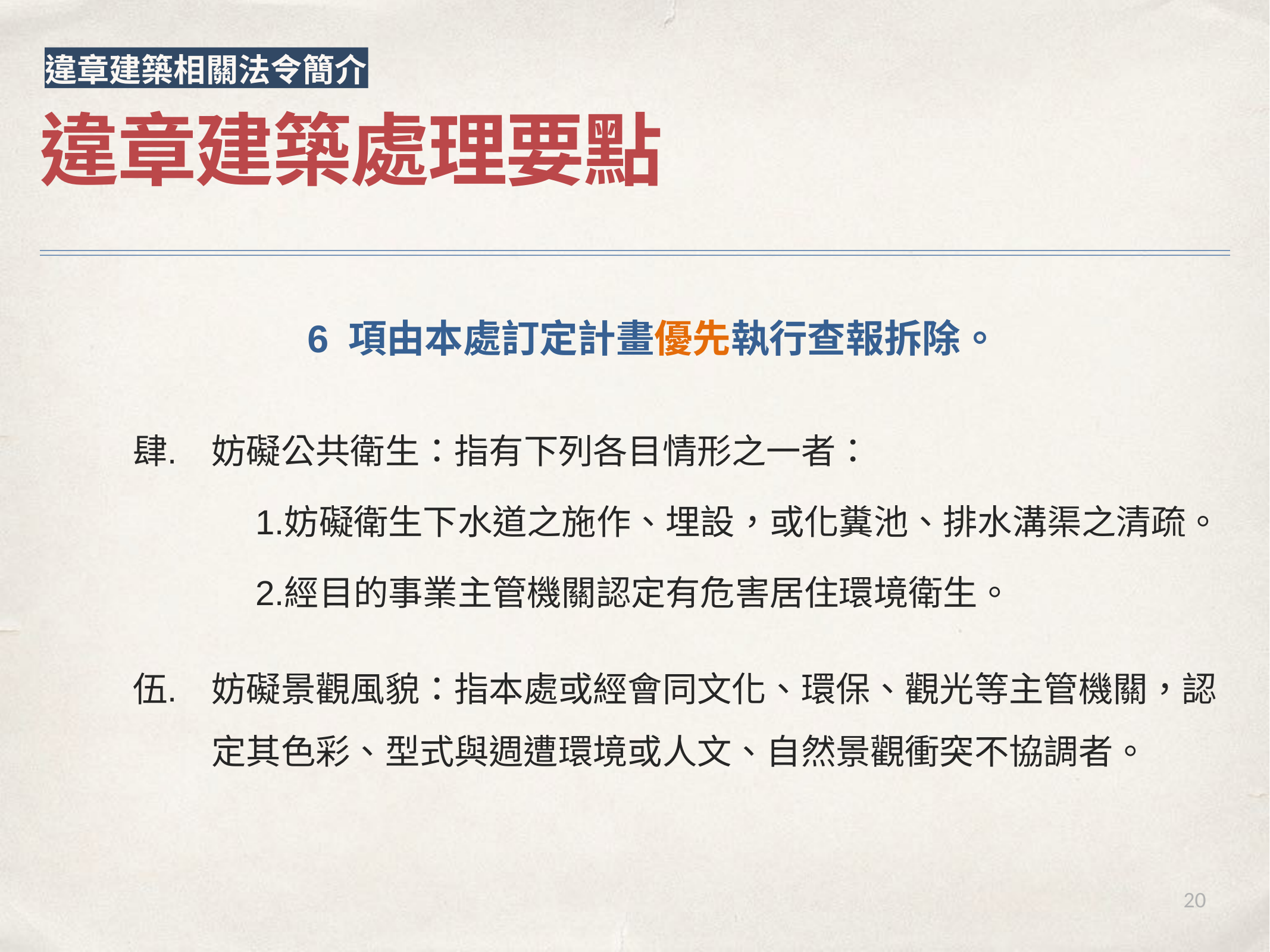

違章建築相關法令簡介
違章建築處理要點
 6 項由本處訂定計畫優先執行查報拆除。

妨礙公共衛生：指有下列各目情形之一者：
妨礙衛生下水道之施作、埋設，或化糞池、排水溝渠之清疏。
經目的事業主管機關認定有危害居住環境衛生。

妨礙景觀風貌：指本處或經會同文化、環保、觀光等主管機關，認定其色彩、型式與週遭環境或人文、自然景觀衝突不協調者。

20